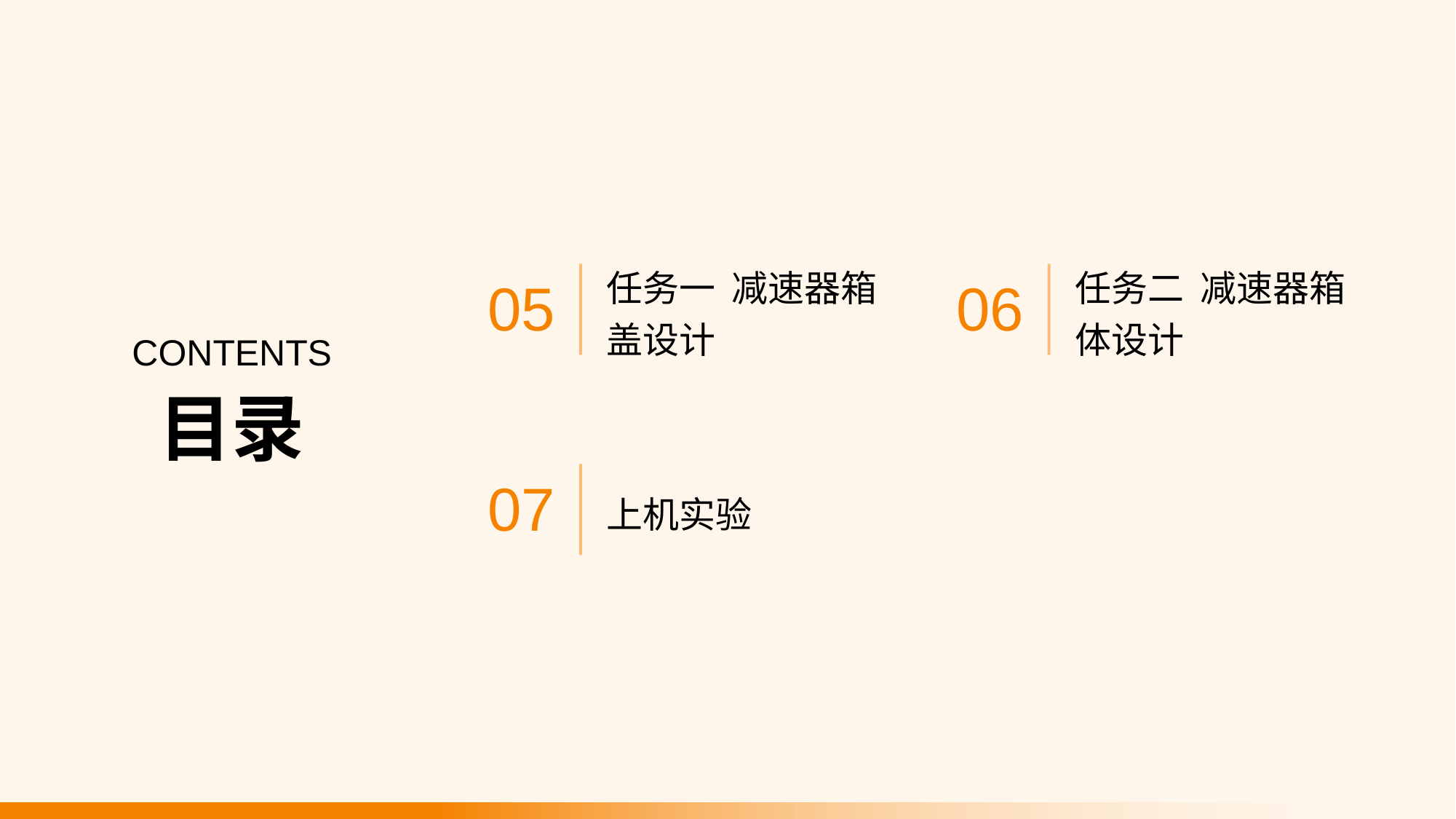

任务一  减速器箱盖设计
任务二  减速器箱体设计

05
06
CONTENTS
目录
上机实验

07